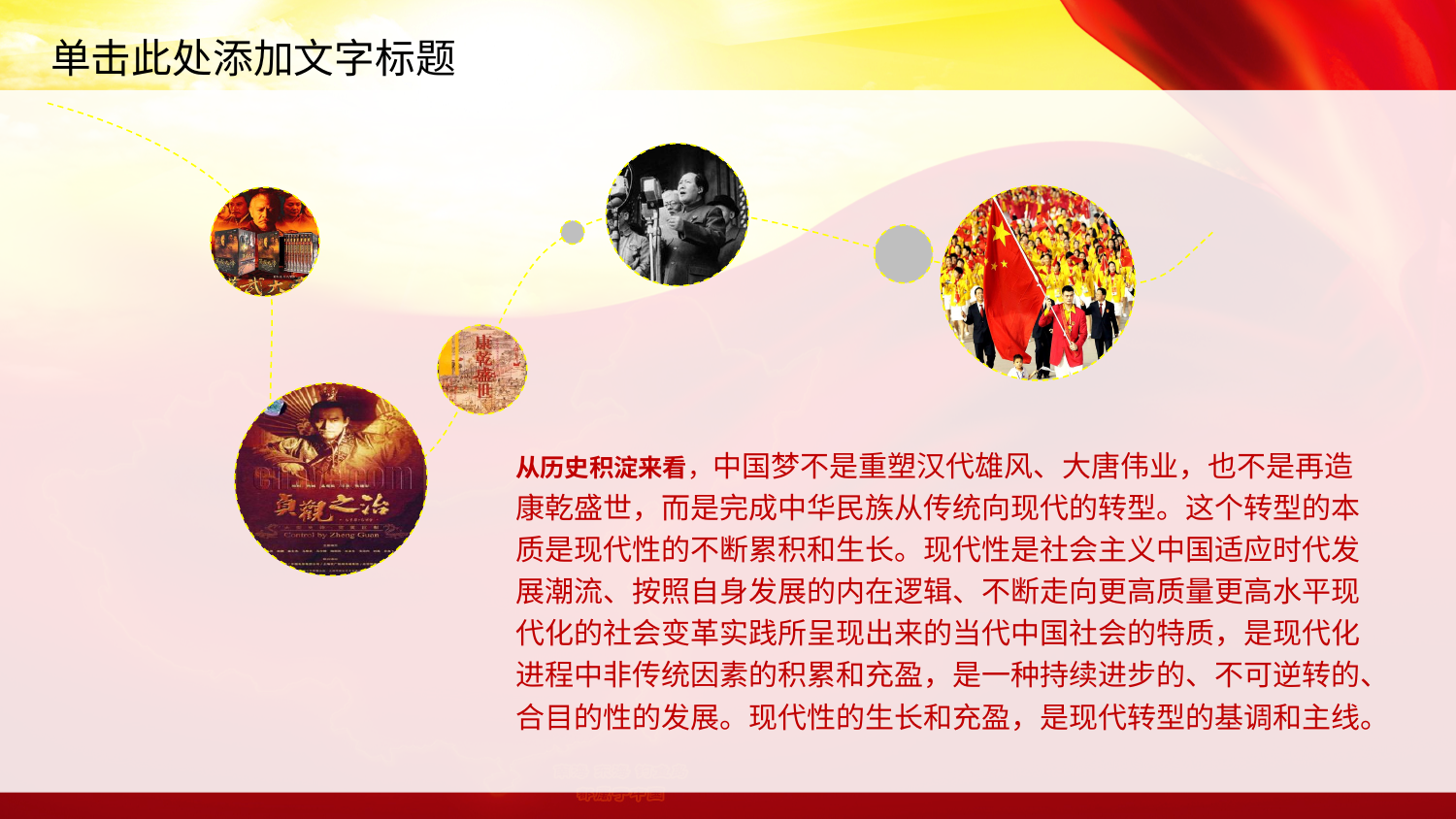

从历史积淀来看，中国梦不是重塑汉代雄风、大唐伟业，也不是再造康乾盛世，而是完成中华民族从传统向现代的转型。这个转型的本质是现代性的不断累积和生长。现代性是社会主义中国适应时代发展潮流、按照自身发展的内在逻辑、不断走向更高质量更高水平现代化的社会变革实践所呈现出来的当代中国社会的特质，是现代化进程中非传统因素的积累和充盈，是一种持续进步的、不可逆转的、合目的性的发展。现代性的生长和充盈，是现代转型的基调和主线。